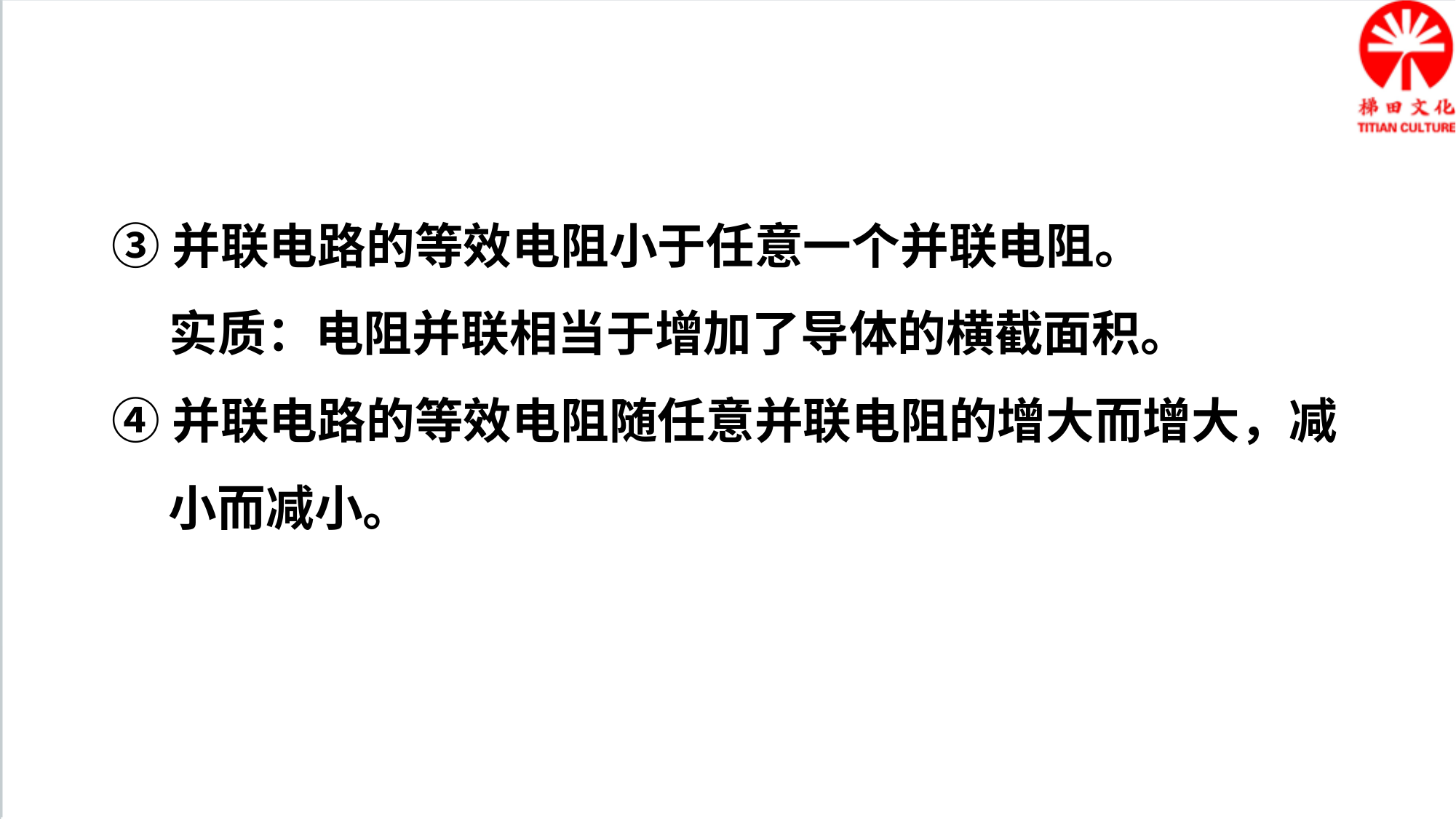

③并联电路的等效电阻小于任意一个并联电阻。
实质：电阻并联相当于增加了导体的横截面积。
④并联电路的等效电阻随任意并联电阻的增大而增大，减小而减小。